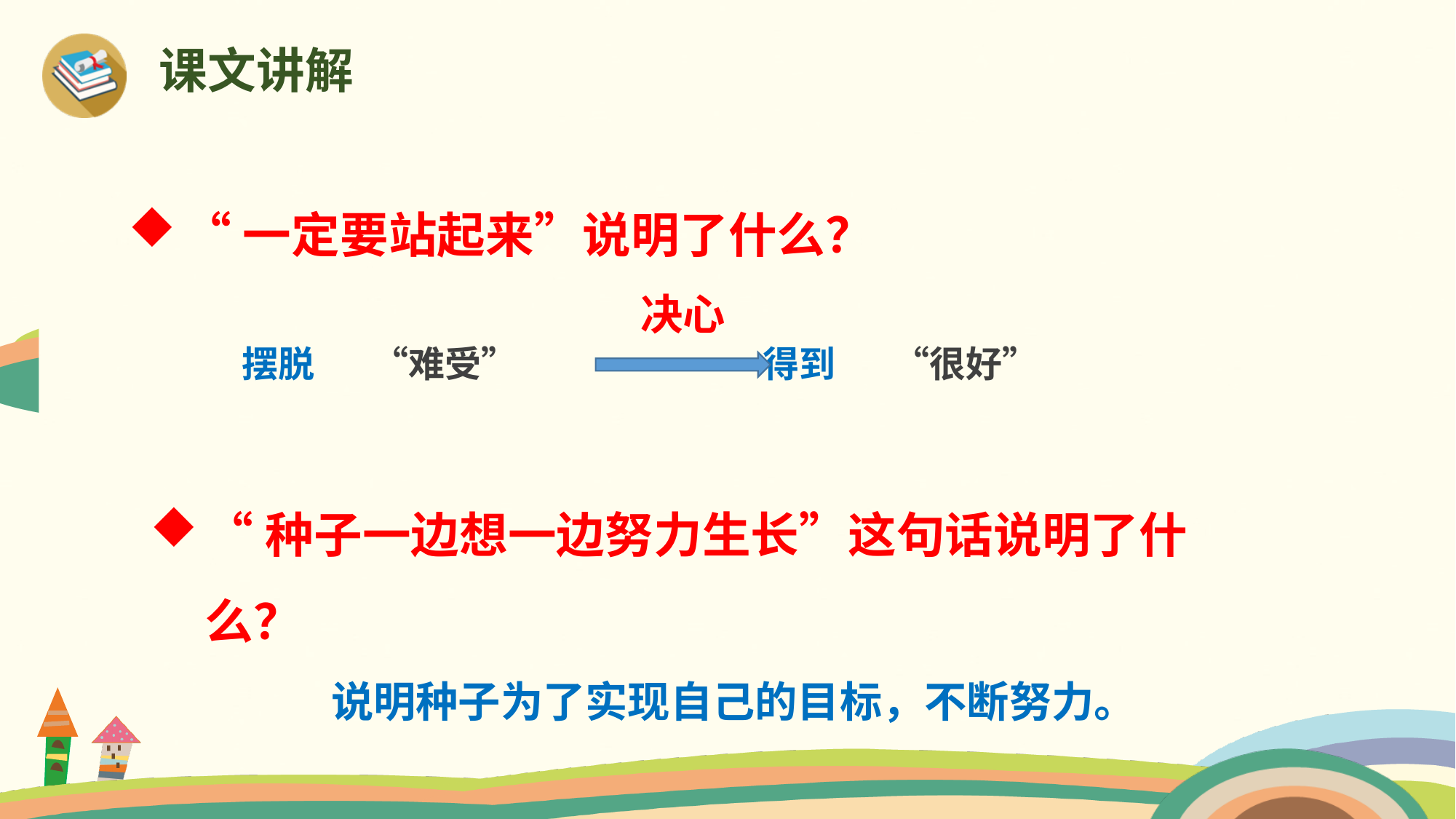

课文讲解
“一定要站起来”说明了什么？
决心
摆脱       “难受”                              得到       “很好”

“种子一边想一边努力生长”这句话说明了什么？
                     说明种子为了实现自己的目标，不断努力。